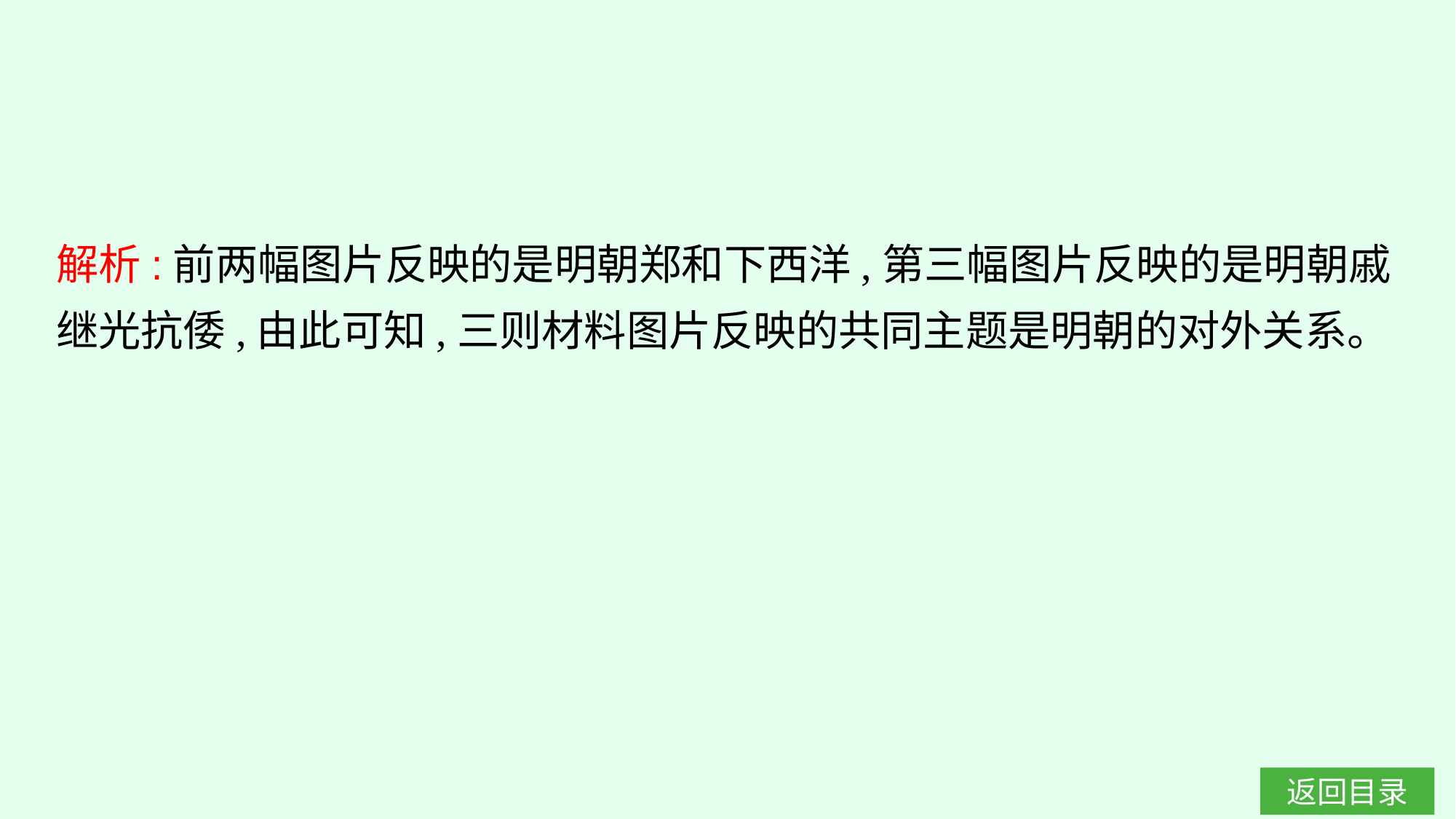

解析:前两幅图片反映的是明朝郑和下西洋,第三幅图片反映的是明朝戚继光抗倭,由此可知,三则材料图片反映的共同主题是明朝的对外关系。